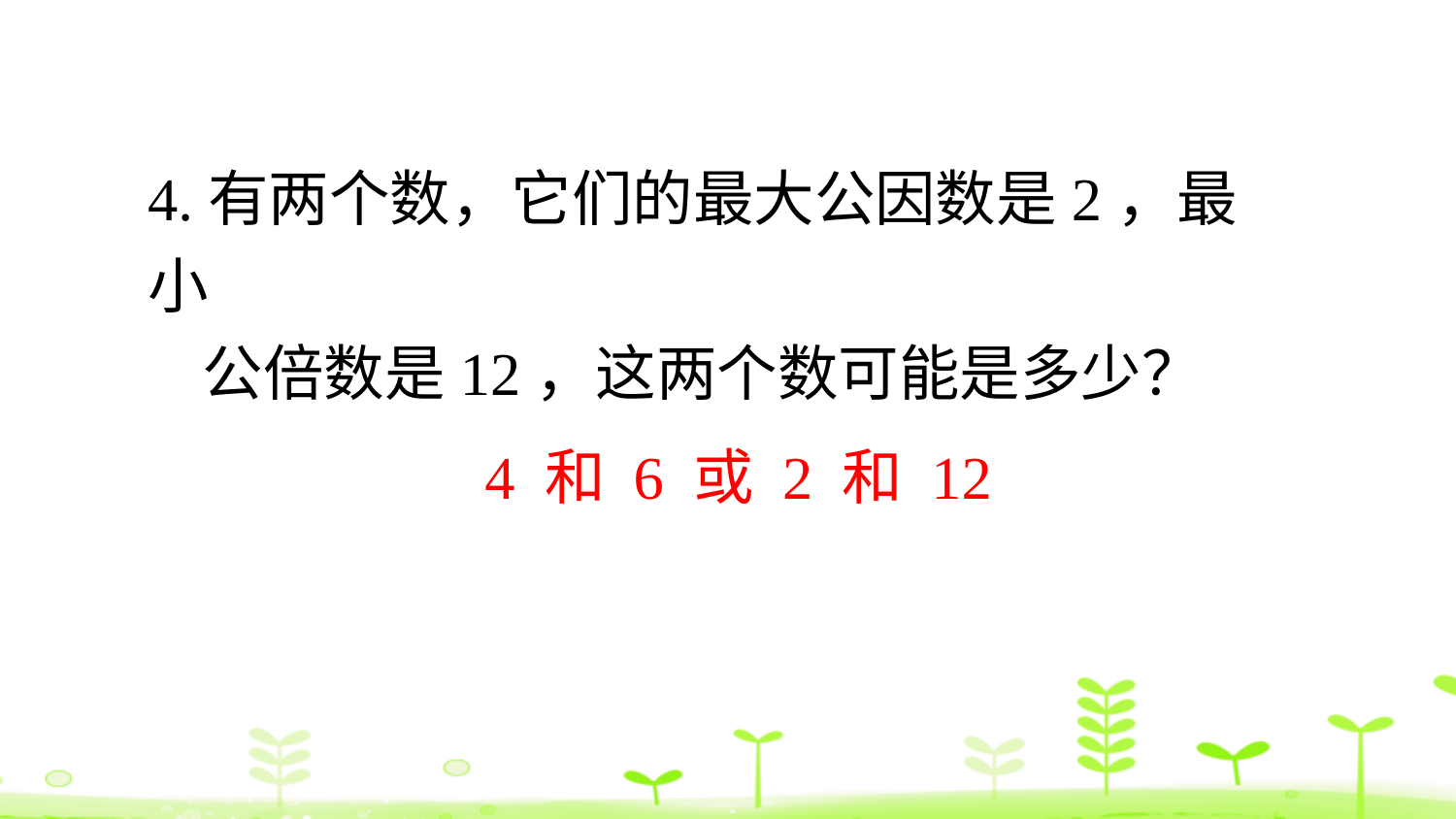

4.有两个数，它们的最大公因数是2，最小
   公倍数是12，这两个数可能是多少？
4 和 6 或 2 和 12